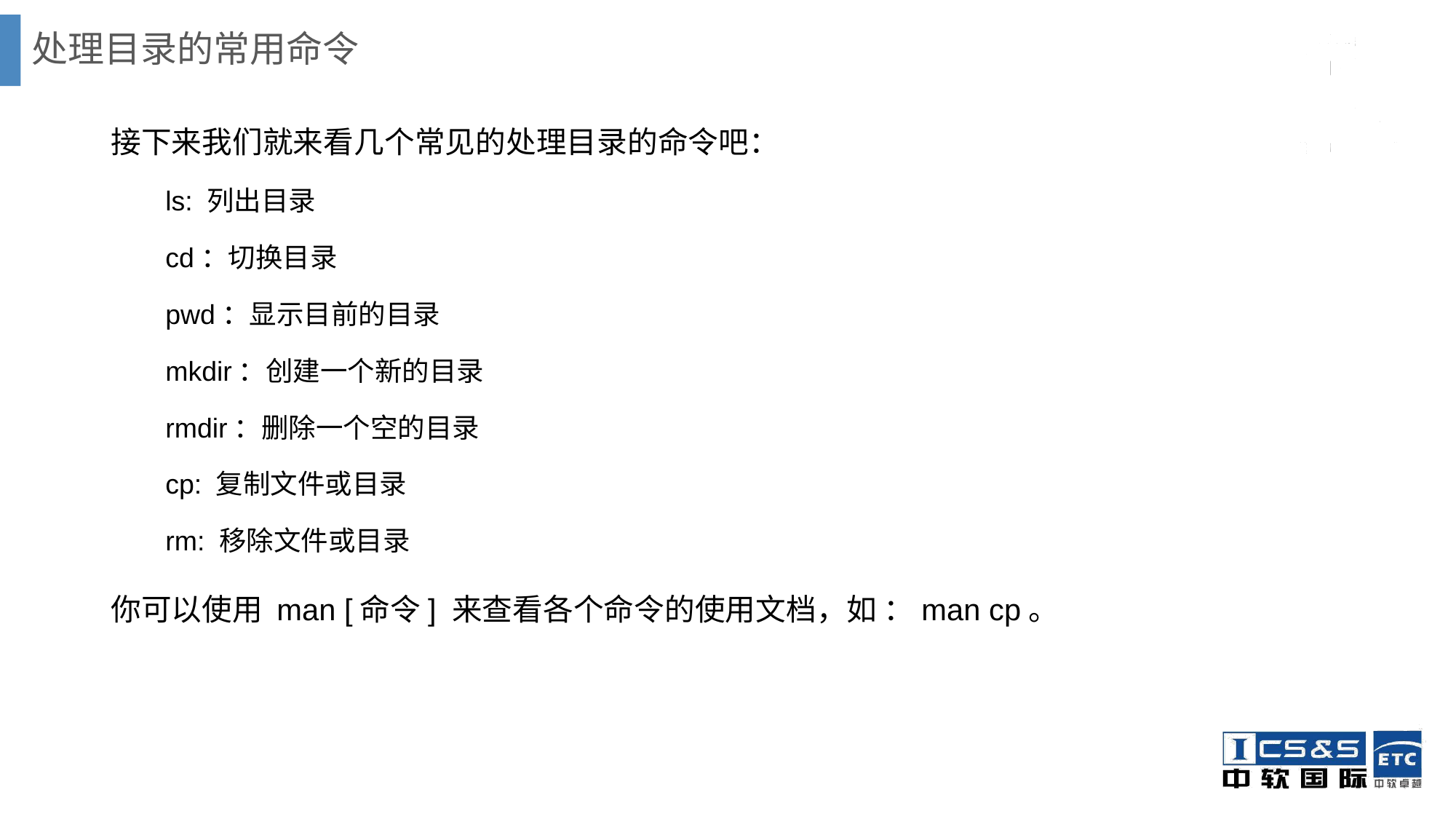

# 处理目录的常用命令
接下来我们就来看几个常见的处理目录的命令吧：
ls: 列出目录
cd：切换目录
pwd：显示目前的目录
mkdir：创建一个新的目录
rmdir：删除一个空的目录
cp: 复制文件或目录
rm: 移除文件或目录
你可以使用 man [命令] 来查看各个命令的使用文档，如 ：man cp。